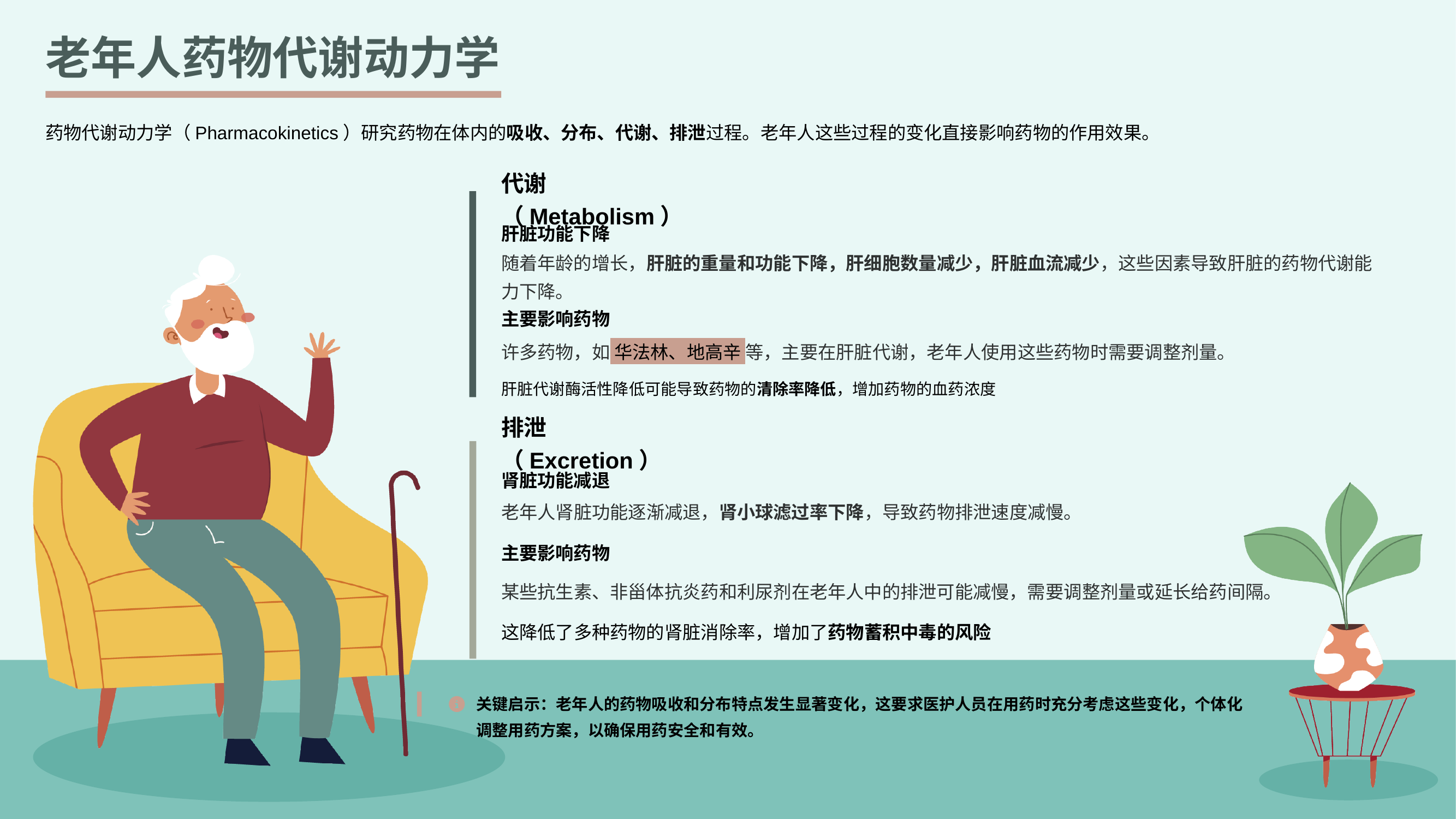

老年人药物代谢动力学

药物代谢动力学（Pharmacokinetics）研究药物在体内的吸收、分布、代谢、排泄过程。老年人这些过程的变化直接影响药物的作用效果。
代谢（Metabolism）

肝脏功能下降
随着年龄的增长，肝脏的重量和功能下降，肝细胞数量减少，肝脏血流减少，这些因素导致肝脏的药物代谢能力下降。
主要影响药物
许多药物，如 华法林、地高辛 等，主要在肝脏代谢，老年人使用这些药物时需要调整剂量。
肝脏代谢酶活性降低可能导致药物的清除率降低，增加药物的血药浓度
排泄（Excretion）

肾脏功能减退
老年人肾脏功能逐渐减退，肾小球滤过率下降，导致药物排泄速度减慢。
主要影响药物
某些抗生素、非甾体抗炎药和利尿剂在老年人中的排泄可能减慢，需要调整剂量或延长给药间隔。
这降低了多种药物的肾脏消除率，增加了药物蓄积中毒的风险
关键启示：老年人的药物吸收和分布特点发生显著变化，这要求医护人员在用药时充分考虑这些变化，个体化调整用药方案，以确保用药安全和有效。